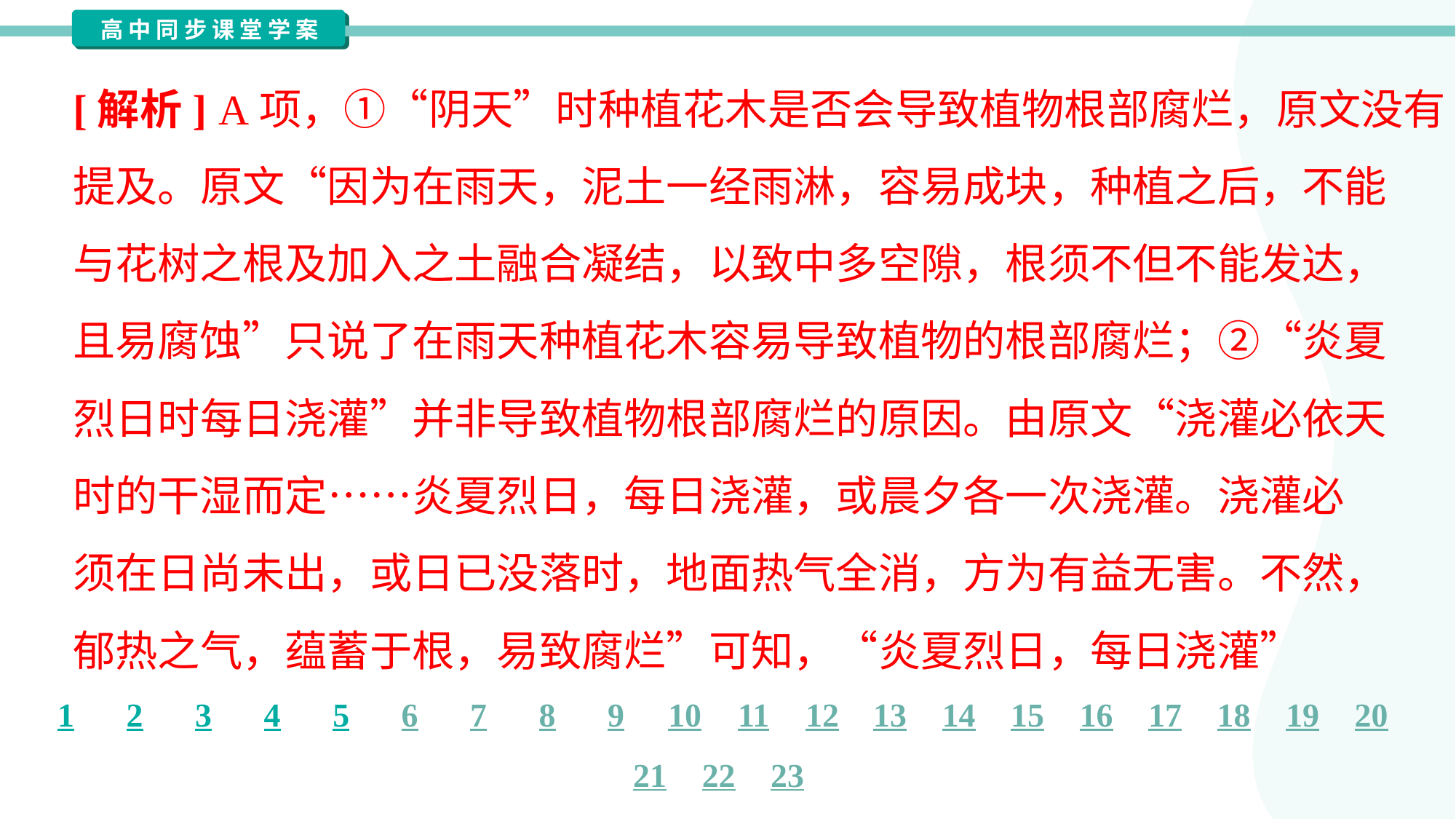

[解析] A项，①“阴天”时种植花木是否会导致植物根部腐烂，原文没有
提及。原文“因为在雨天，泥土一经雨淋，容易成块，种植之后，不能
与花树之根及加入之土融合凝结，以致中多空隙，根须不但不能发达，
且易腐蚀”只说了在雨天种植花木容易导致植物的根部腐烂；②“炎夏
烈日时每日浇灌”并非导致植物根部腐烂的原因。由原文“浇灌必依天
时的干湿而定……炎夏烈日，每日浇灌，或晨夕各一次浇灌。浇灌必
须在日尚未出，或日已没落时，地面热气全消，方为有益无害。不然，
郁热之气，蕴蓄于根，易致腐烂”可知，“炎夏烈日，每日浇灌”